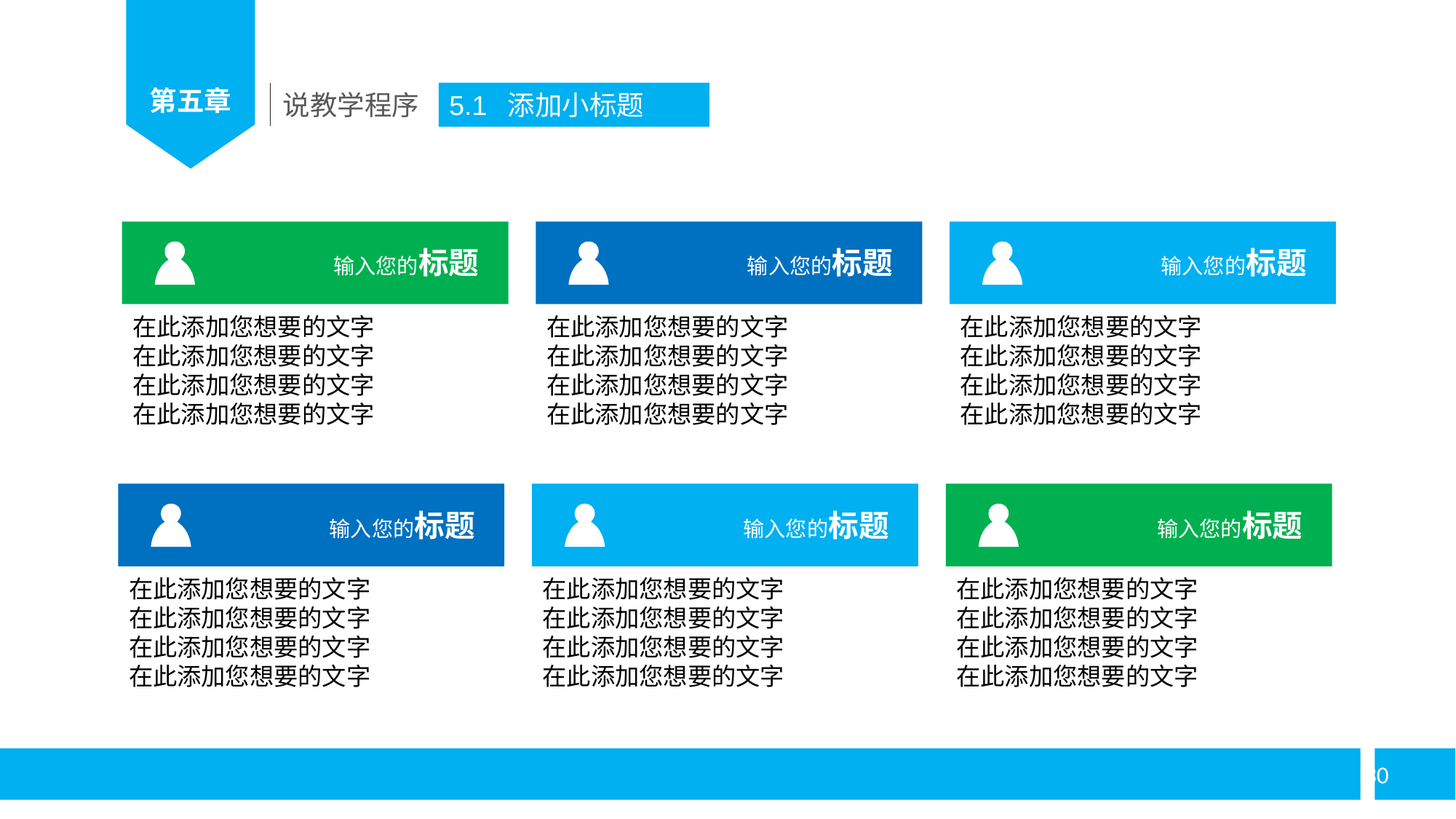

说教学程序
5.1  添加小标题

输入您的标题

在此添加您想要的文字
在此添加您想要的文字
在此添加您想要的文字
在此添加您想要的文字

输入您的标题

在此添加您想要的文字
在此添加您想要的文字
在此添加您想要的文字
在此添加您想要的文字

输入您的标题

在此添加您想要的文字
在此添加您想要的文字
在此添加您想要的文字
在此添加您想要的文字

输入您的标题

在此添加您想要的文字
在此添加您想要的文字
在此添加您想要的文字
在此添加您想要的文字

输入您的标题

在此添加您想要的文字
在此添加您想要的文字
在此添加您想要的文字
在此添加您想要的文字

输入您的标题

在此添加您想要的文字
在此添加您想要的文字
在此添加您想要的文字
在此添加您想要的文字